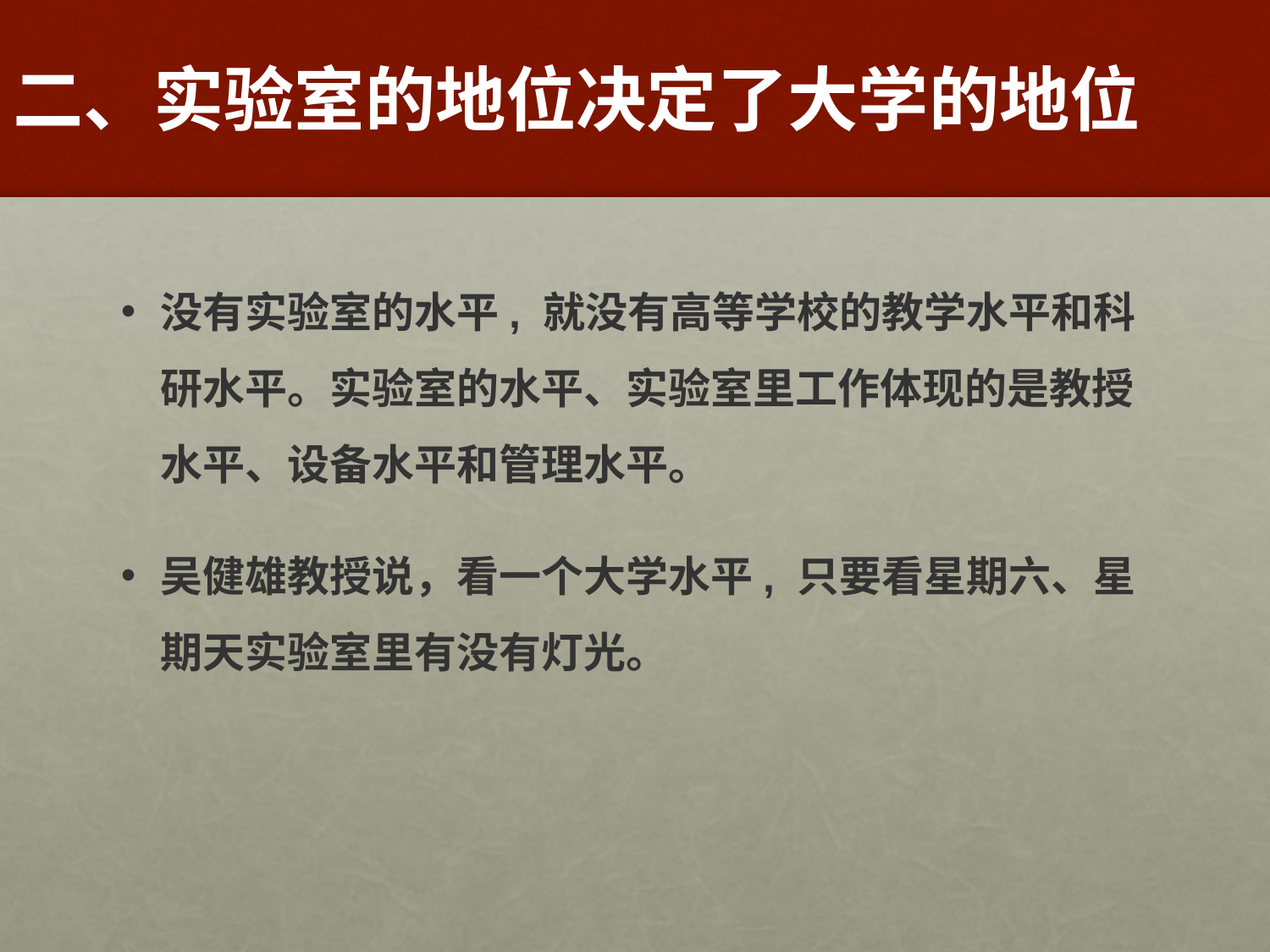

# 二、实验室的地位决定了大学的地位
没有实验室的水平, 就没有高等学校的教学水平和科研水平。实验室的水平、实验室里工作体现的是教授水平、设备水平和管理水平。
吴健雄教授说，看一个大学水平, 只要看星期六、星期天实验室里有没有灯光。